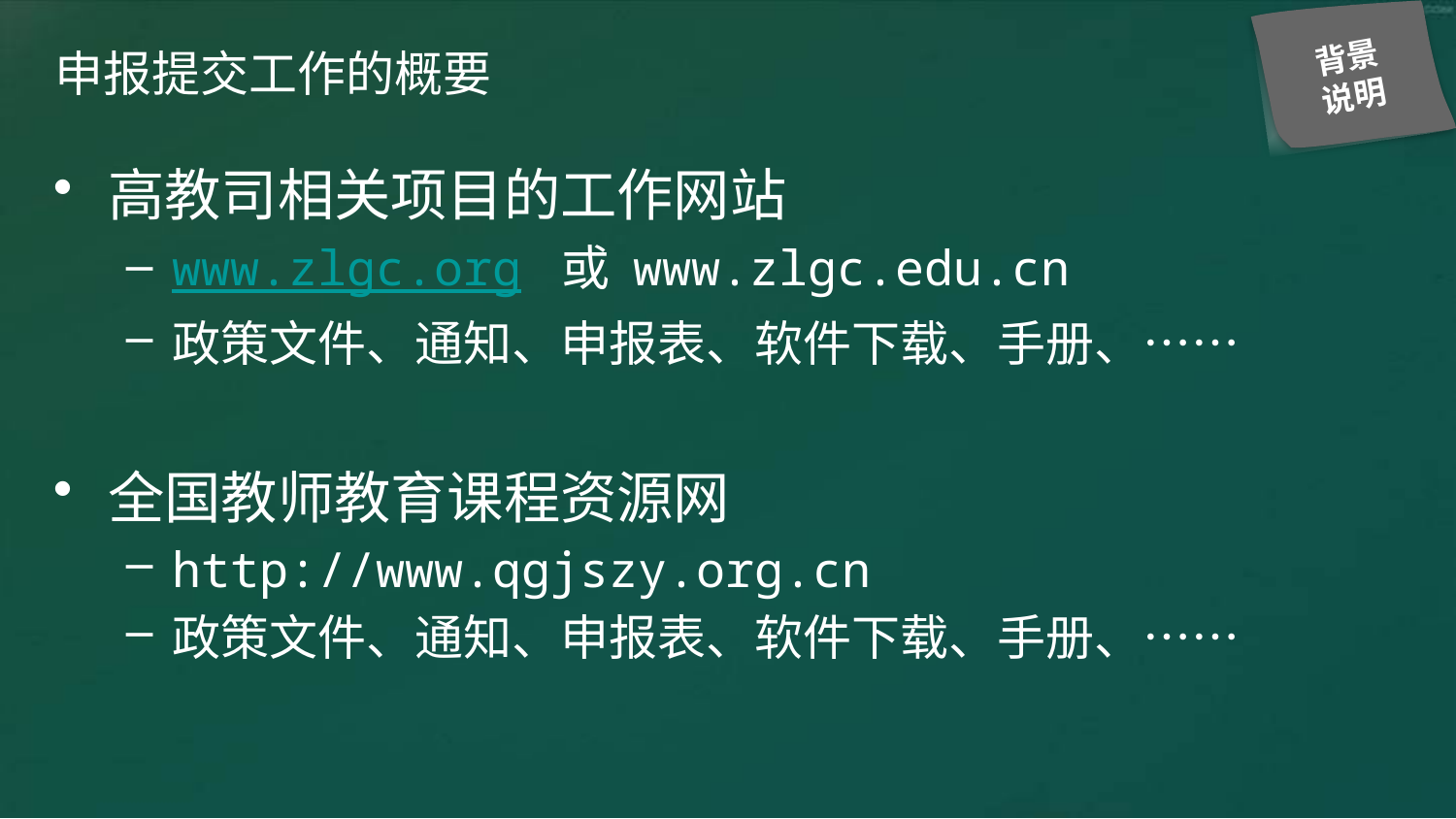

背景
说明
# 申报提交工作的概要
高教司相关项目的工作网站
www.zlgc.org 或 www.zlgc.edu.cn
政策文件、通知、申报表、软件下载、手册、……

全国教师教育课程资源网
http://www.qgjszy.org.cn
政策文件、通知、申报表、软件下载、手册、……